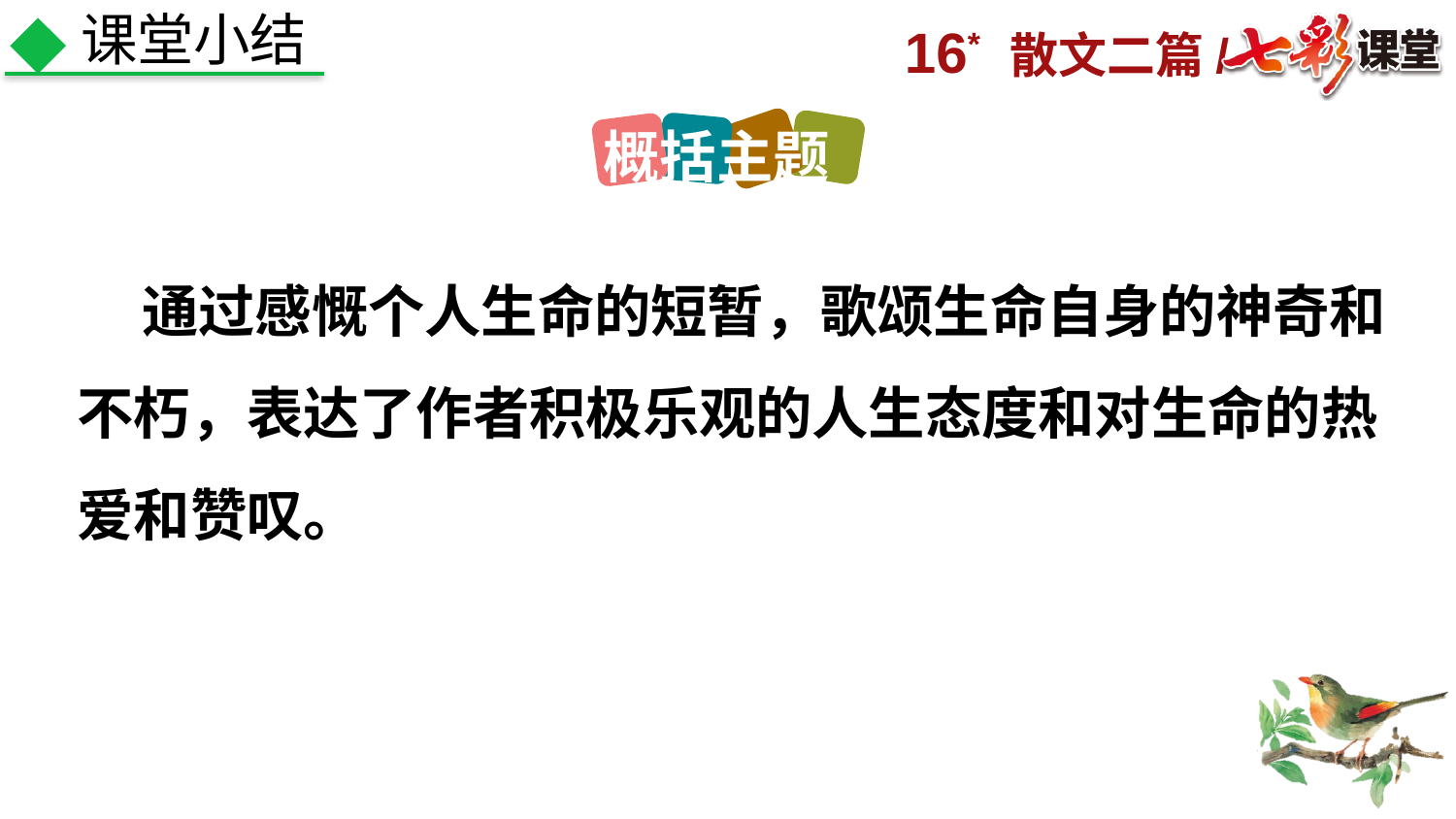

课堂小结

概括主题

    通过感慨个人生命的短暂，歌颂生命自身的神奇和不朽，表达了作者积极乐观的人生态度和对生命的热爱和赞叹。